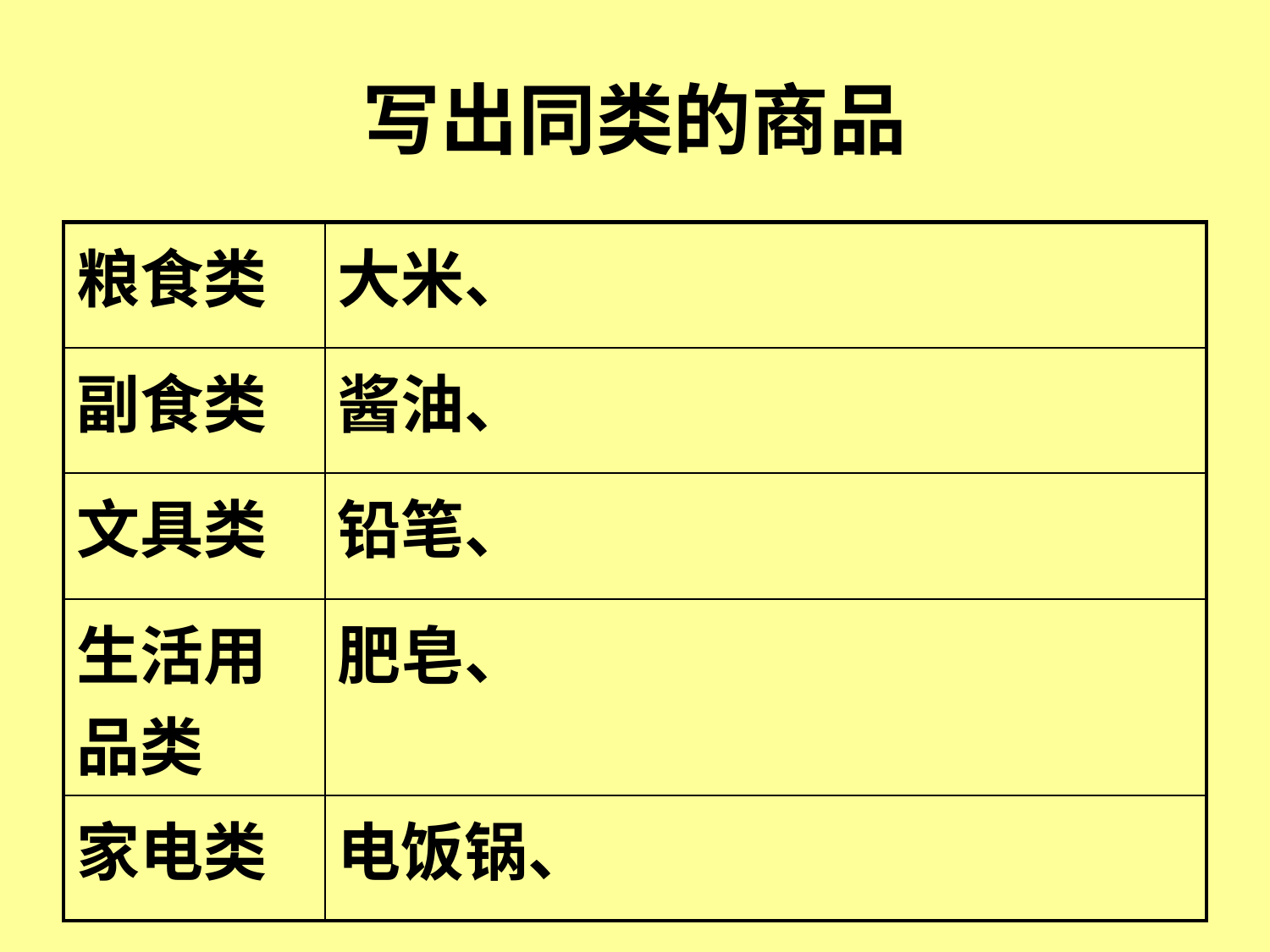

# 写出同类的商品
| 粮食类 | 大米、 |
| --- | --- |
| 副食类 | 酱油、 |
| 文具类 | 铅笔、 |
| 生活用品类 | 肥皂、 |
| 家电类 | 电饭锅、 |